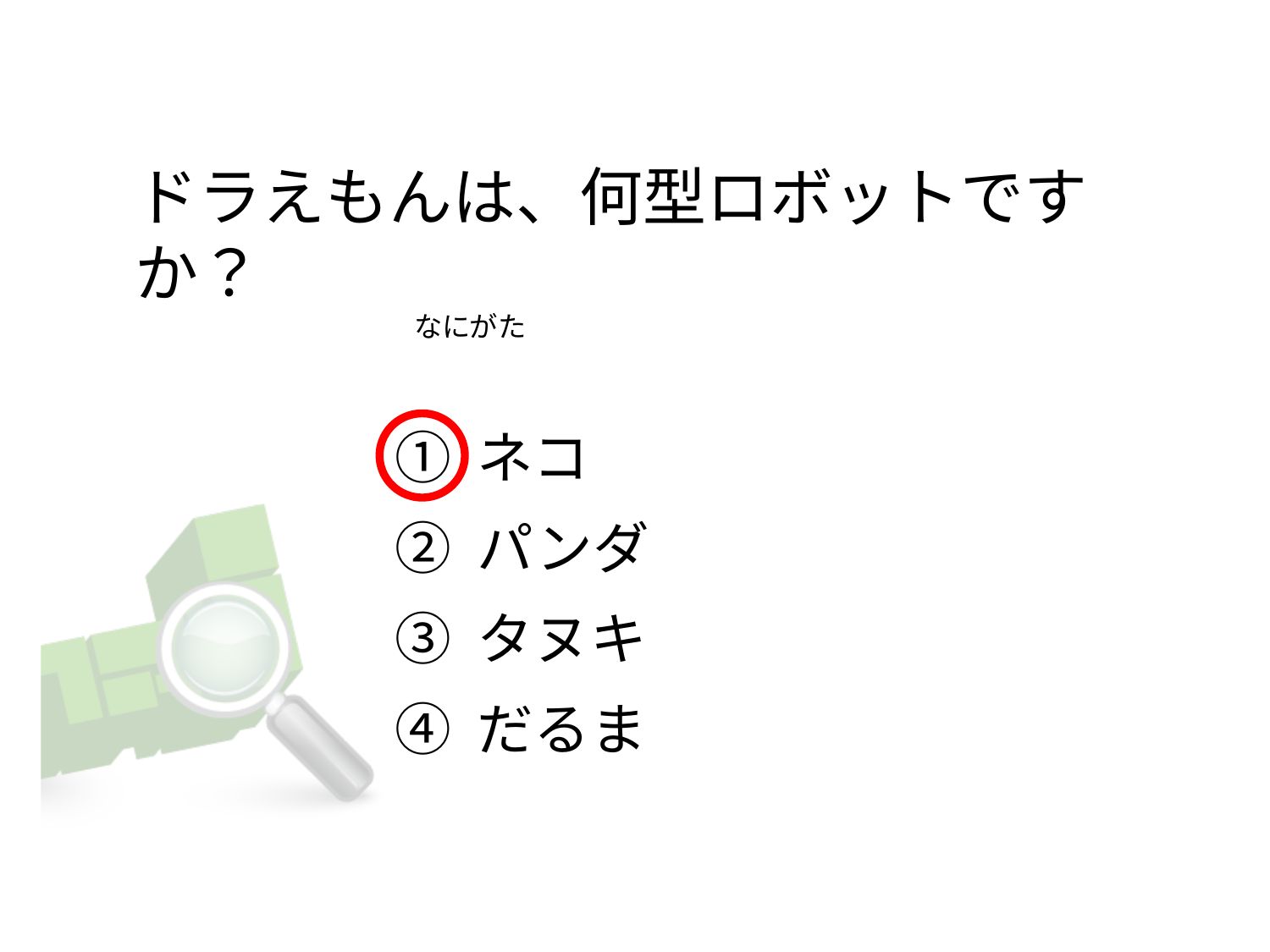

# ドラえもんは、何型ロボットですか？                                             なにがた

① ネコ
② パンダ
③ タヌキ
④ だるま